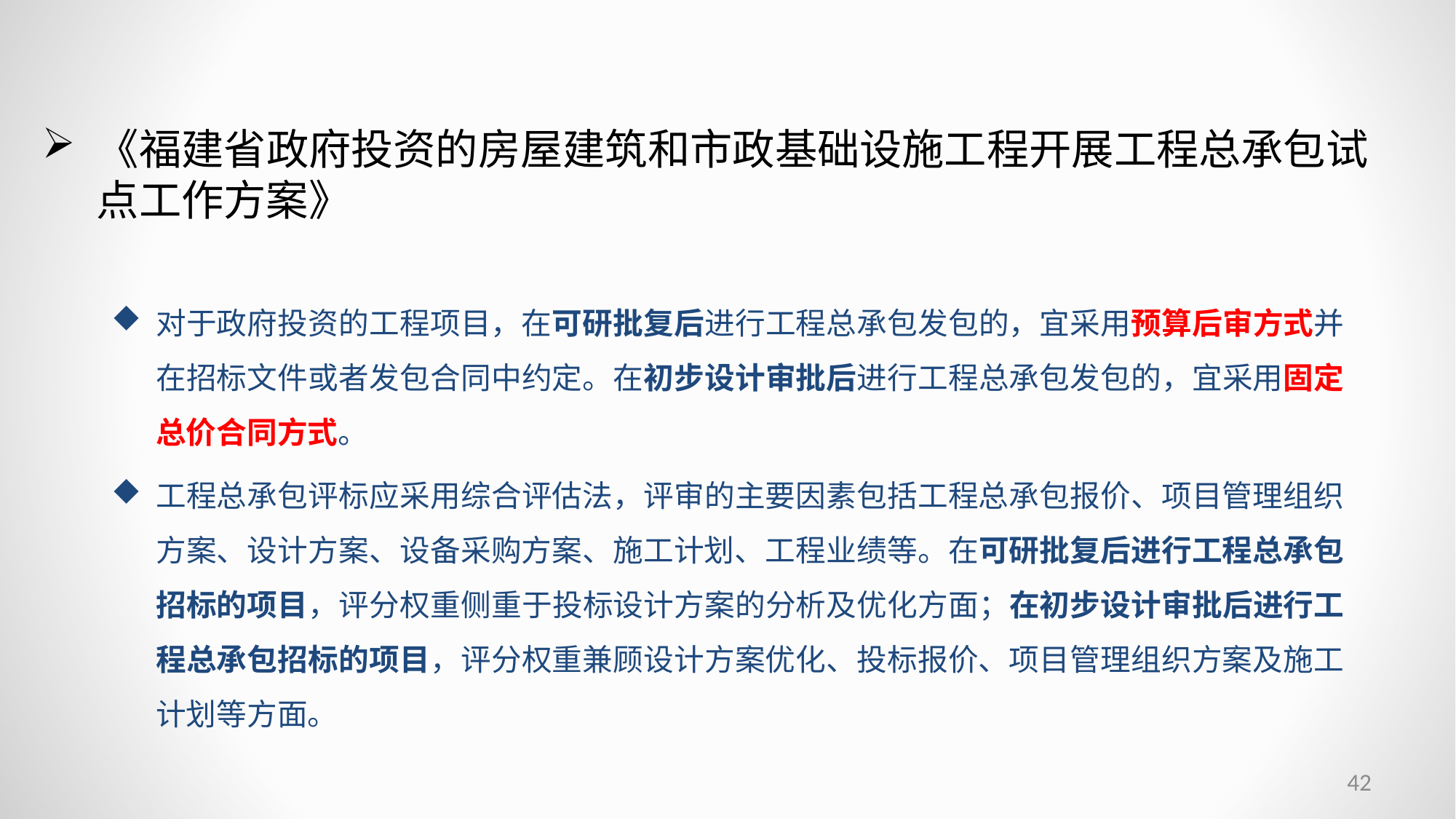

《福建省政府投资的房屋建筑和市政基础设施工程开展工程总承包试点工作方案》
对于政府投资的工程项目，在可研批复后进行工程总承包发包的，宜采用预算后审方式并在招标文件或者发包合同中约定。在初步设计审批后进行工程总承包发包的，宜采用固定总价合同方式。
工程总承包评标应采用综合评估法，评审的主要因素包括工程总承包报价、项目管理组织方案、设计方案、设备采购方案、施工计划、工程业绩等。在可研批复后进行工程总承包招标的项目，评分权重侧重于投标设计方案的分析及优化方面；在初步设计审批后进行工程总承包招标的项目，评分权重兼顾设计方案优化、投标报价、项目管理组织方案及施工计划等方面。
42